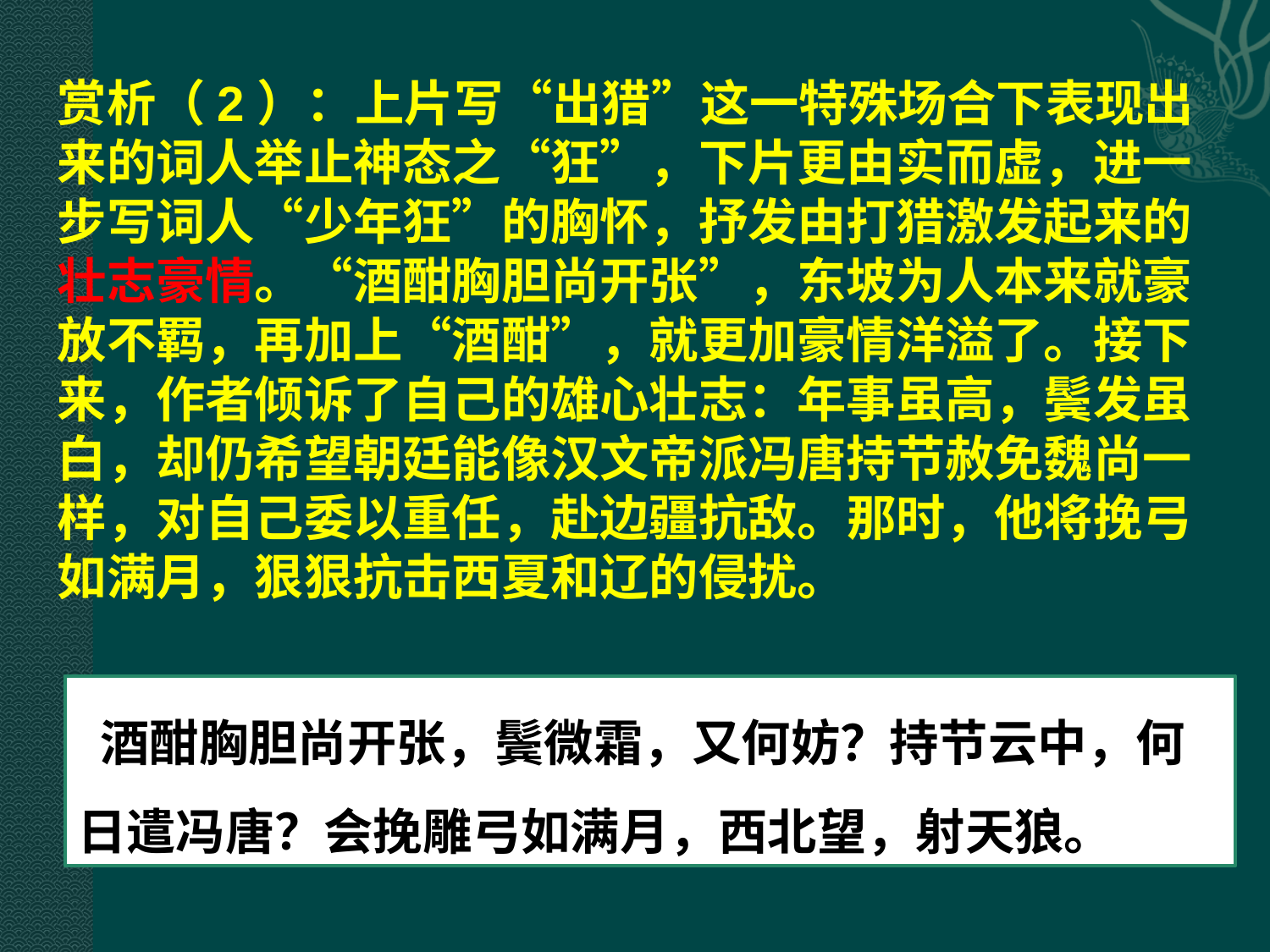

赏析（2）：上片写“出猎”这一特殊场合下表现出来的词人举止神态之“狂”，下片更由实而虚，进一步写词人“少年狂”的胸怀，抒发由打猎激发起来的壮志豪情。“酒酣胸胆尚开张”，东坡为人本来就豪放不羁，再加上“酒酣”，就更加豪情洋溢了。接下来，作者倾诉了自己的雄心壮志：年事虽高，鬓发虽白，却仍希望朝廷能像汉文帝派冯唐持节赦免魏尚一样，对自己委以重任，赴边疆抗敌。那时，他将挽弓如满月，狠狠抗击西夏和辽的侵扰。
 酒酣胸胆尚开张，鬓微霜，又何妨？持节云中，何日遣冯唐？会挽雕弓如满月，西北望，射天狼。